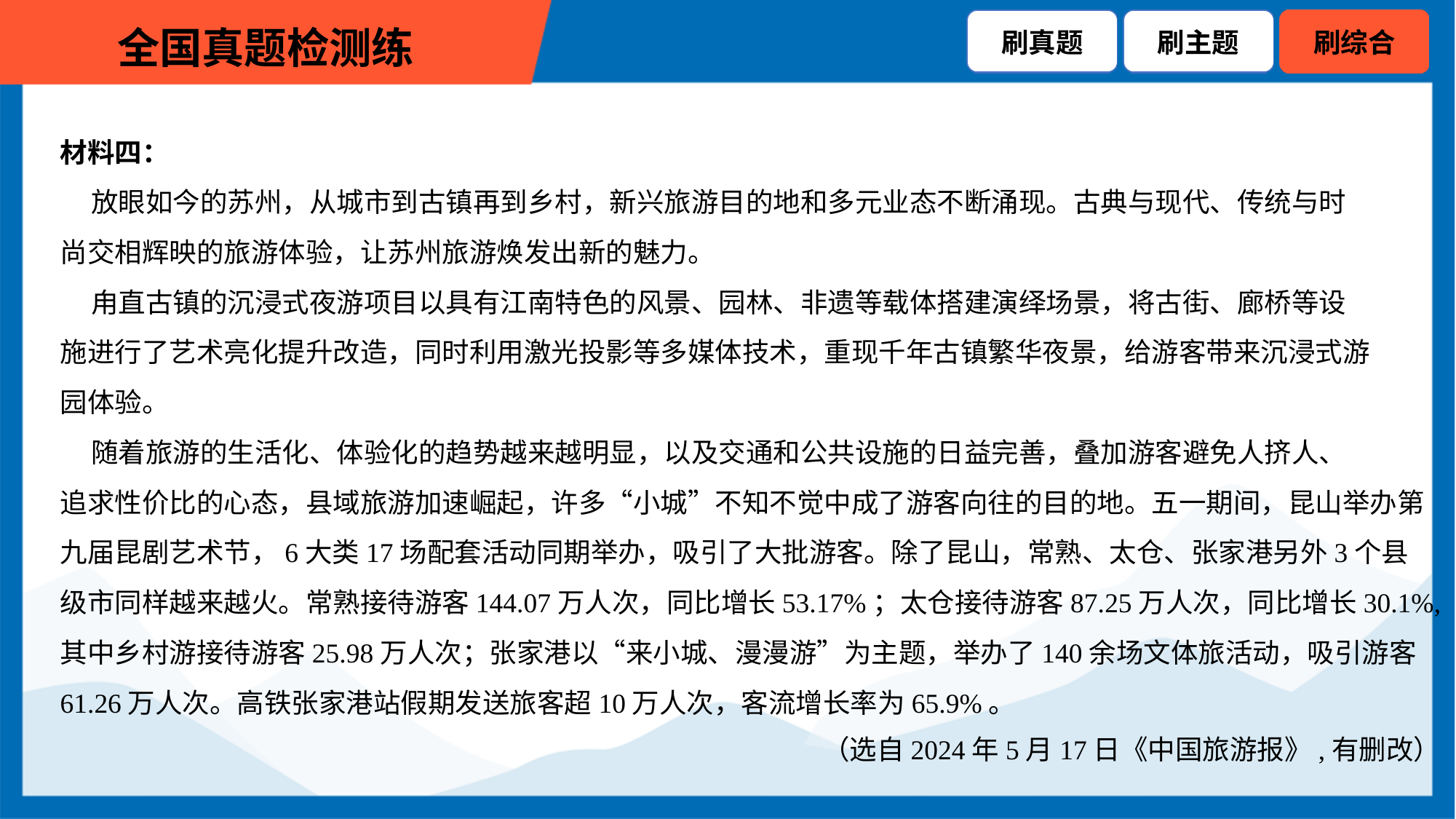

材料四：
    放眼如今的苏州，从城市到古镇再到乡村，新兴旅游目的地和多元业态不断涌现。古典与现代、传统与时
尚交相辉映的旅游体验，让苏州旅游焕发出新的魅力。
    甪直古镇的沉浸式夜游项目以具有江南特色的风景、园林、非遗等载体搭建演绎场景，将古街、廊桥等设
施进行了艺术亮化提升改造，同时利用激光投影等多媒体技术，重现千年古镇繁华夜景，给游客带来沉浸式游
园体验。
    随着旅游的生活化、体验化的趋势越来越明显，以及交通和公共设施的日益完善，叠加游客避免人挤人、
追求性价比的心态，县域旅游加速崛起，许多“小城”不知不觉中成了游客向往的目的地。五一期间，昆山举办第
九届昆剧艺术节，6大类17场配套活动同期举办，吸引了大批游客。除了昆山，常熟、太仓、张家港另外3个县
级市同样越来越火。常熟接待游客144.07万人次，同比增长53.17%；太仓接待游客87.25万人次，同比增长30.1%,
其中乡村游接待游客25.98万人次；张家港以“来小城、漫漫游”为主题，举办了140余场文体旅活动，吸引游客
61.26万人次。高铁张家港站假期发送旅客超10万人次，客流增长率为65.9%。
（选自2024年5月17日《中国旅游报》,有删改）